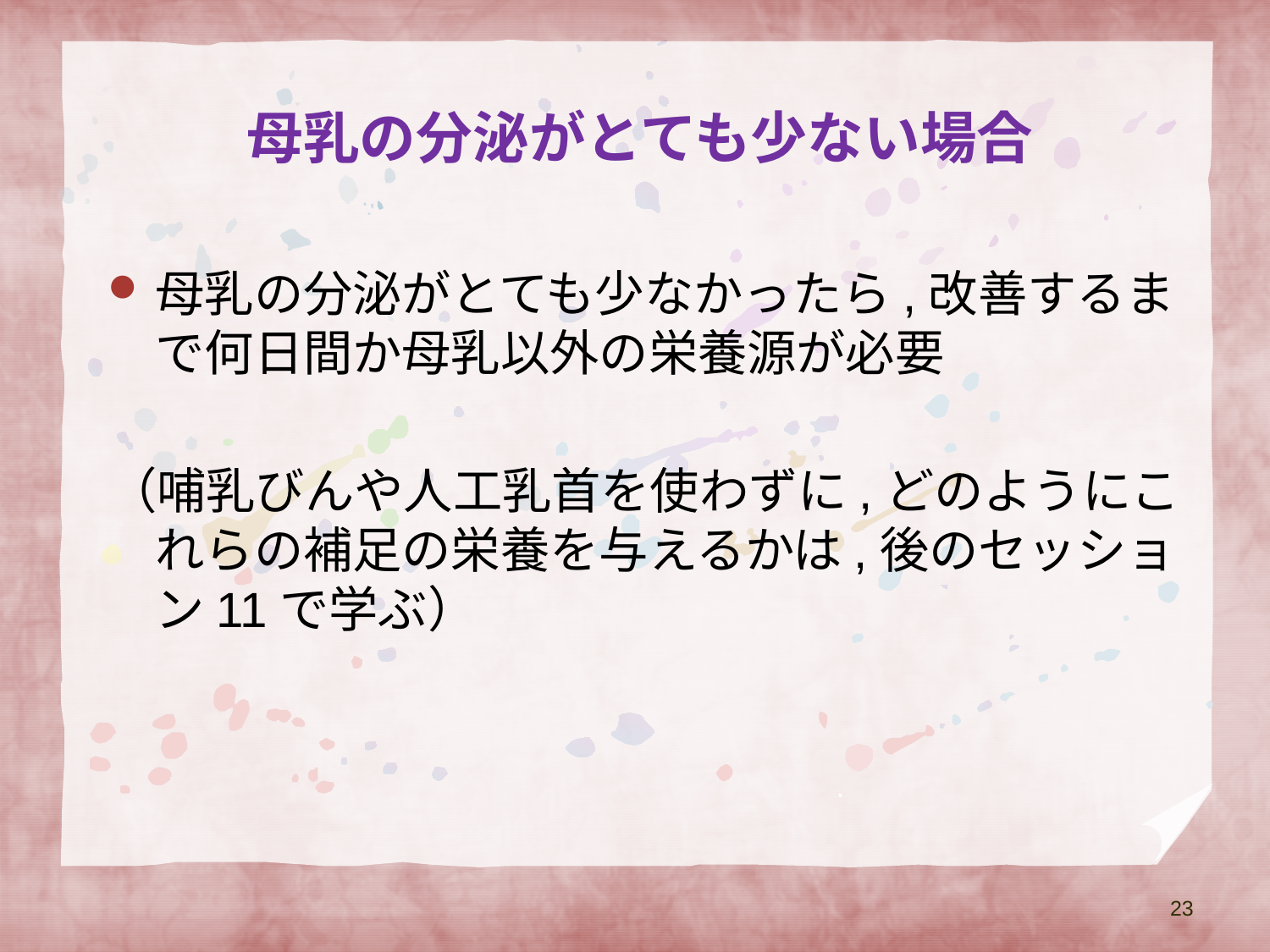

# 母乳の分泌がとても少ない場合
母乳の分泌がとても少なかったら,改善するまで何日間か母乳以外の栄養源が必要

（哺乳びんや人工乳首を使わずに,どのようにこれらの補足の栄養を与えるかは,後のセッション11で学ぶ）
23